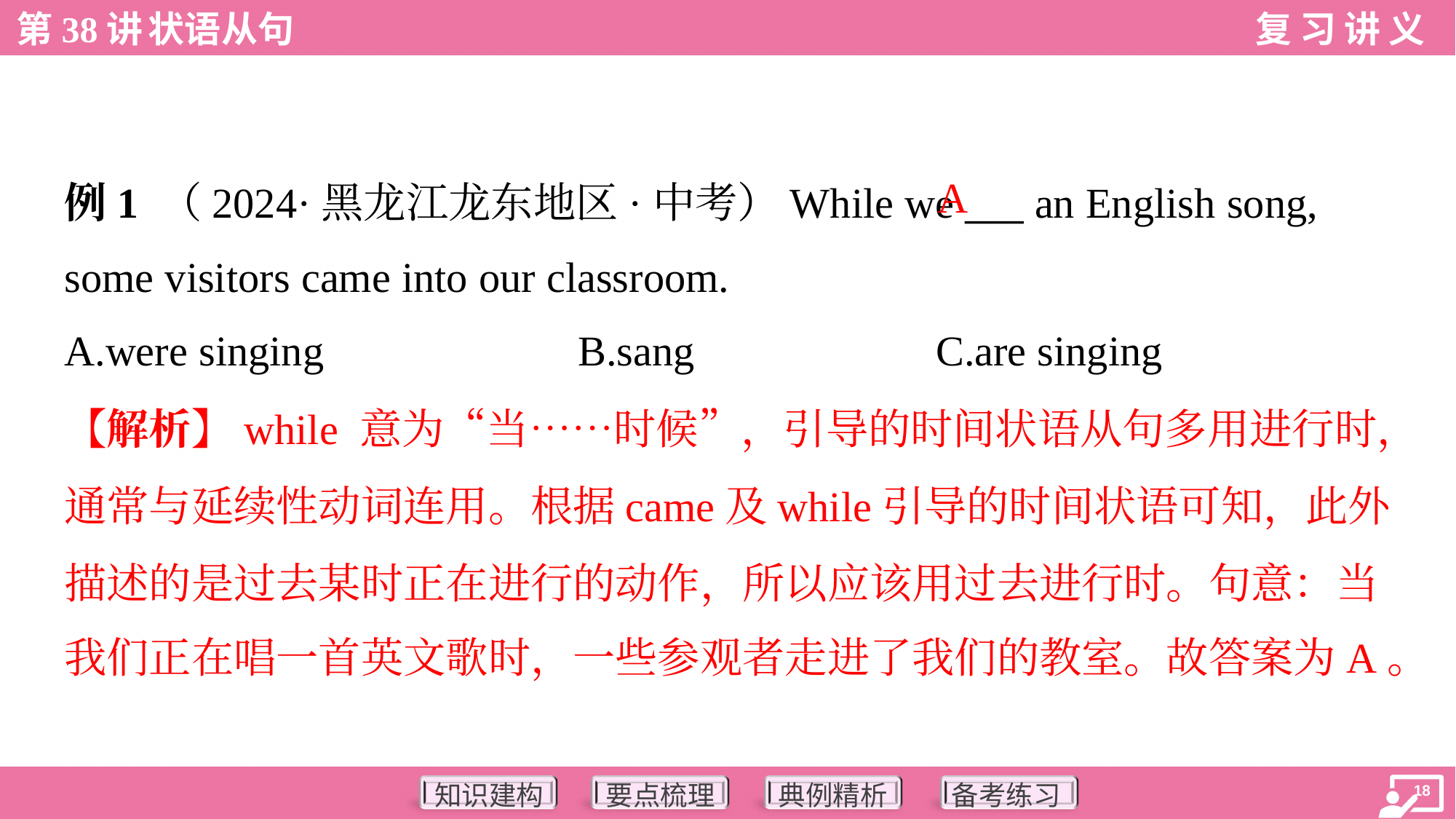

A
例1 （2024·黑龙江龙东地区·中考）While we ___ an English song,
some visitors came into our classroom.
A.were singing	B.sang	C.are singing
【解析】while 意为“当……时候”，引导的时间状语从句多用进行时，
通常与延续性动词连用。根据came及while引导的时间状语可知，此外
描述的是过去某时正在进行的动作，所以应该用过去进行时。句意：当
我们正在唱一首英文歌时，一些参观者走进了我们的教室。故答案为A。